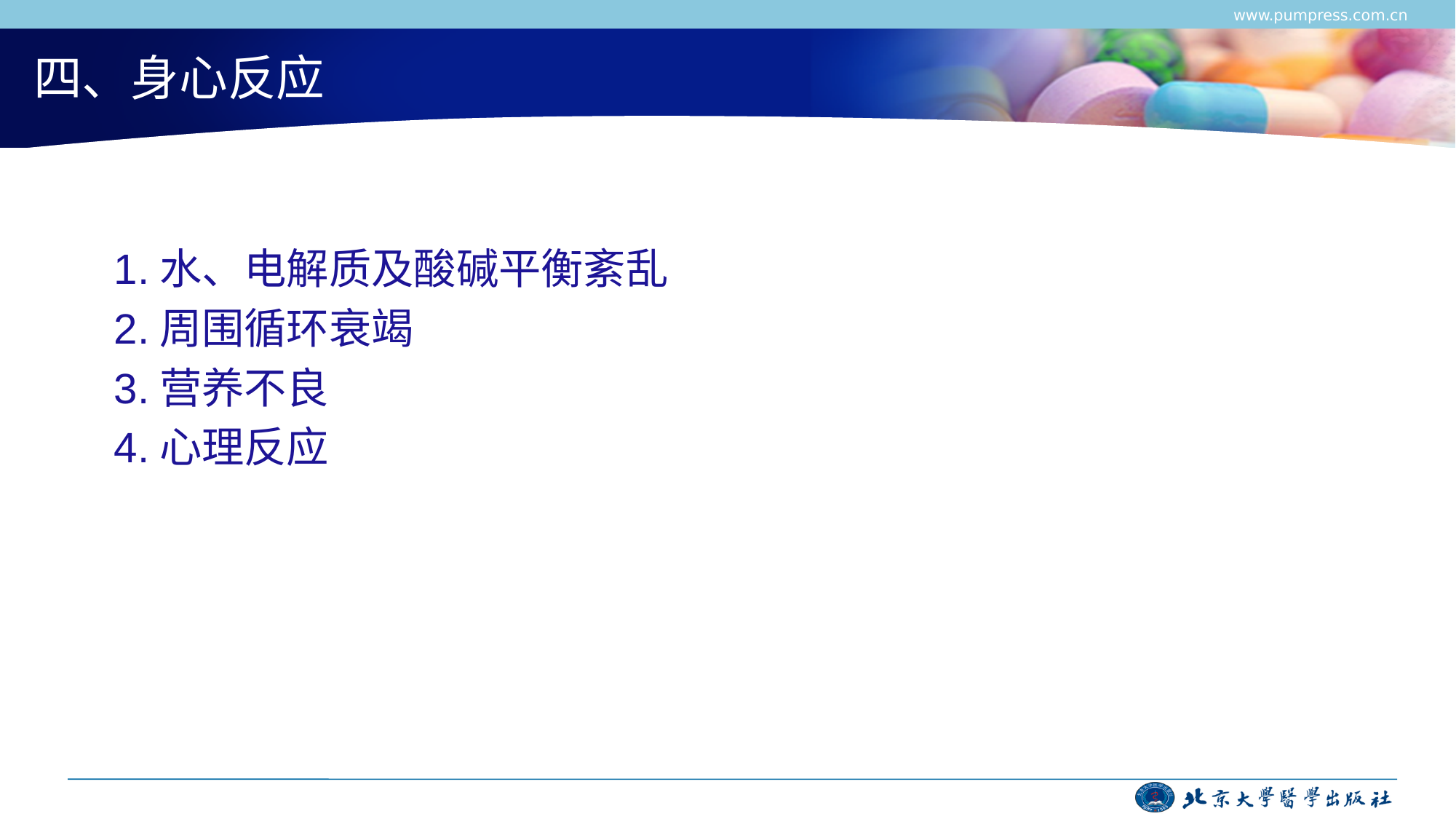

www.pumpress.com.cn
# 四、身心反应
1.水、电解质及酸碱平衡紊乱
2.周围循环衰竭
3.营养不良
4.心理反应